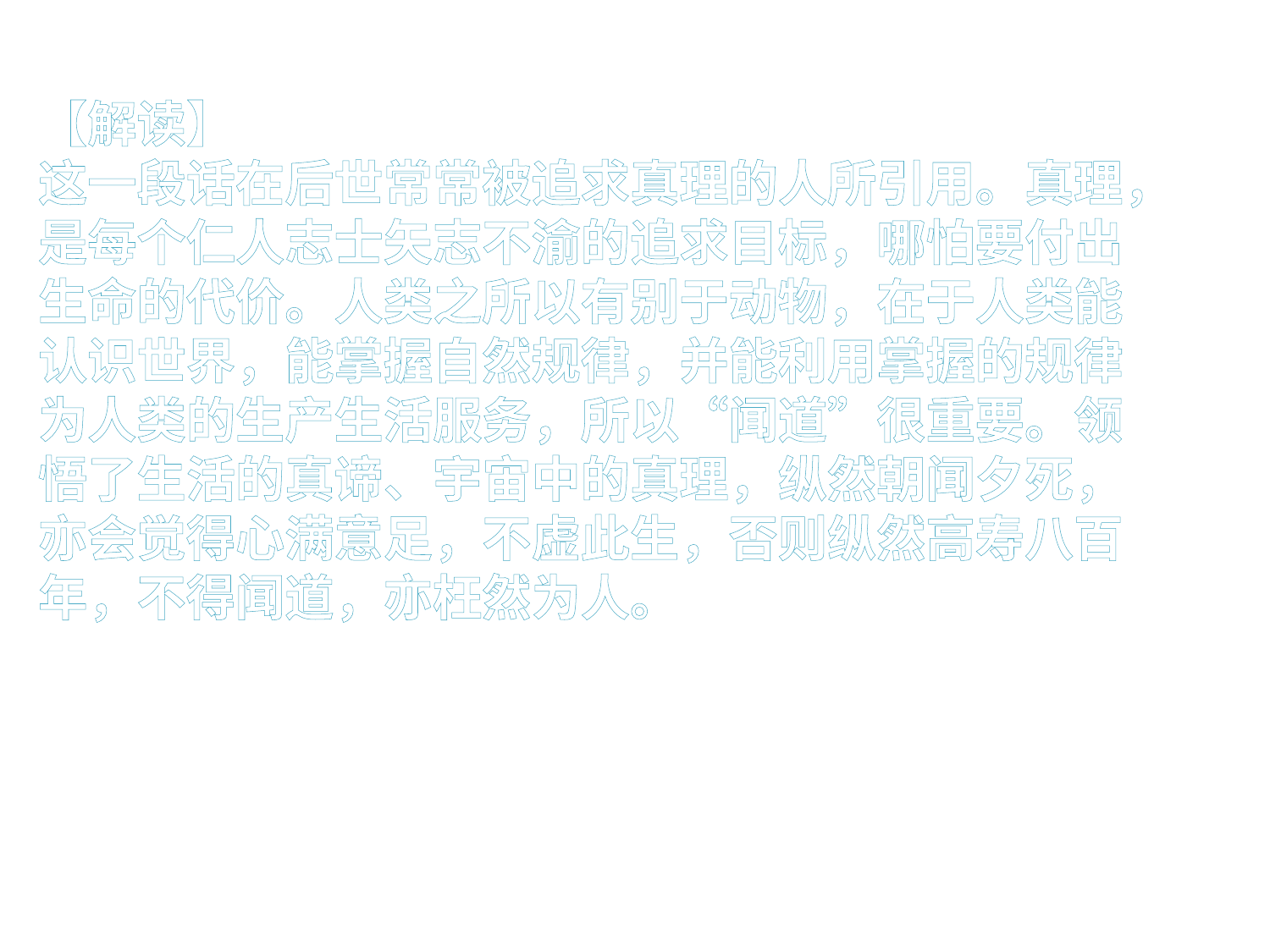

【解读】这一段话在后世常常被追求真理的人所引用。真理，是每个仁人志士矢志不渝的追求目标，哪怕要付出生命的代价。人类之所以有别于动物，在于人类能认识世界，能掌握自然规律，并能利用掌握的规律为人类的生产生活服务，所以“闻道”很重要。领悟了生活的真谛、宇宙中的真理，纵然朝闻夕死，亦会觉得心满意足，不虚此生，否则纵然高寿八百年，不得闻道，亦枉然为人。